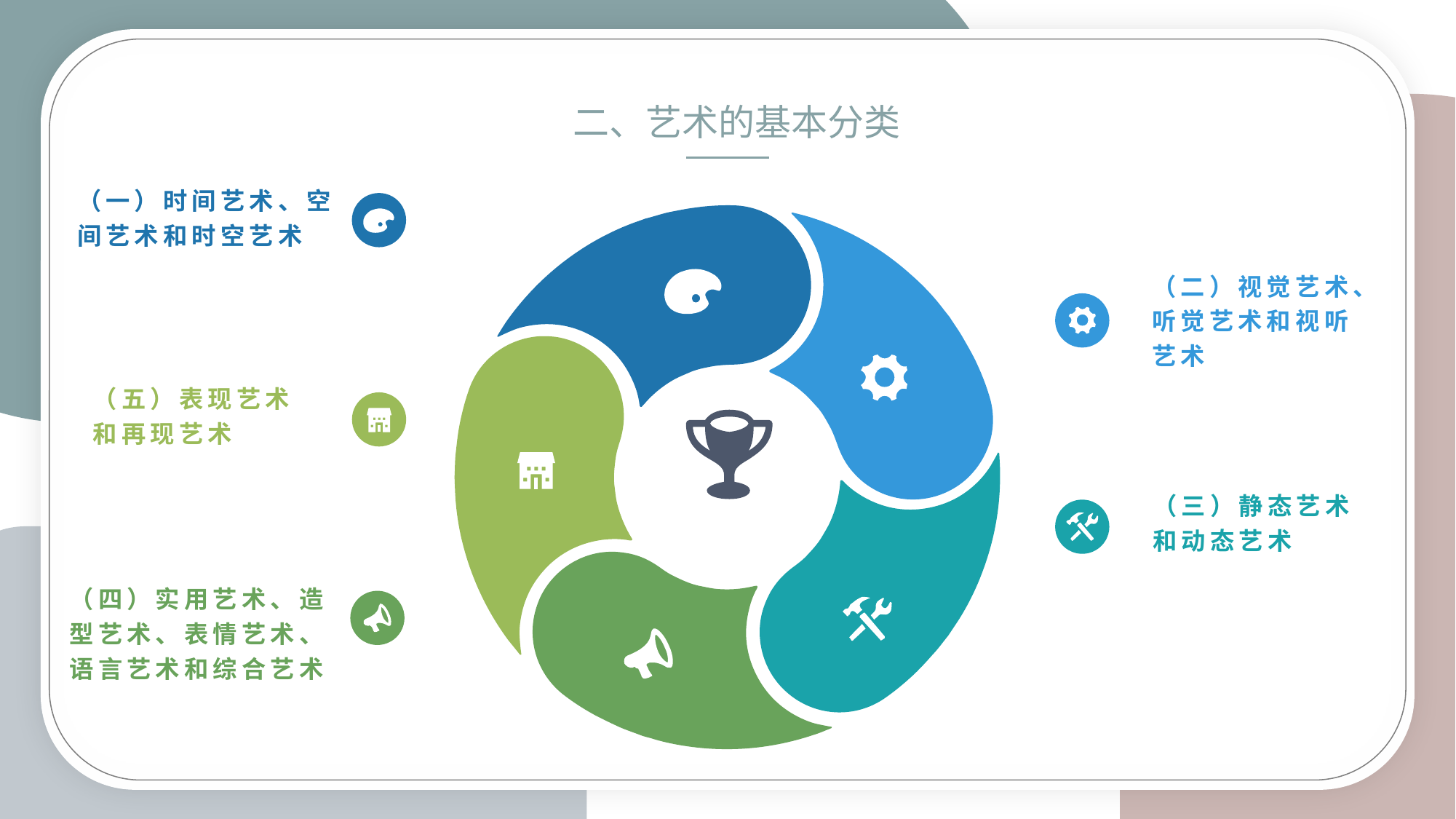

二、艺术的基本分类

（一）时间艺术、空间艺术和时空艺术

（二）视觉艺术、听觉艺术和视听艺术

（五）表现艺术和再现艺术

（三）静态艺术和动态艺术

（四）实用艺术、造型艺术、表情艺术、语言艺术和综合艺术